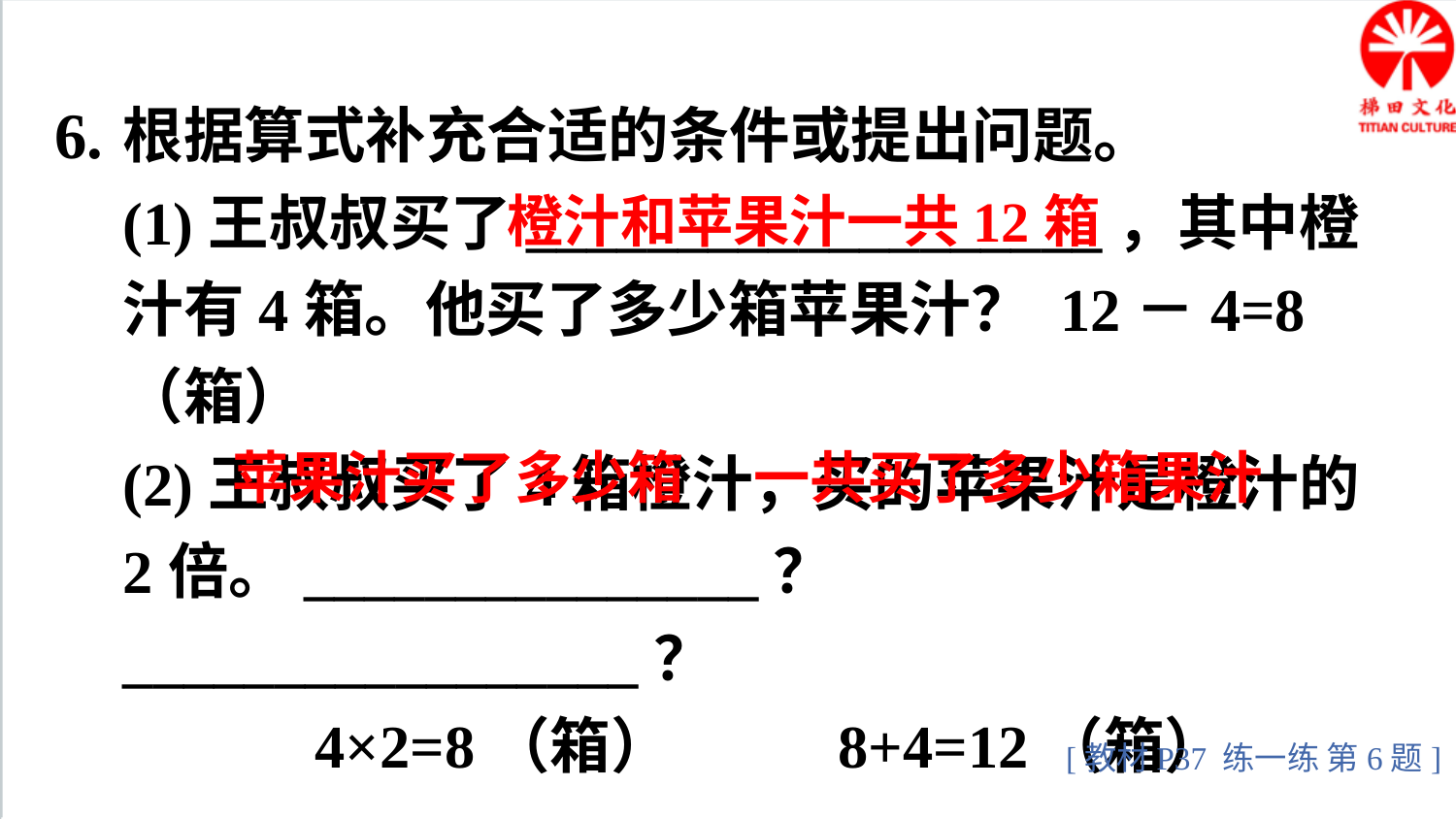

6.
根据算式补充合适的条件或提出问题。
(1)王叔叔买了___________________，其中橙汁有4箱。他买了多少箱苹果汁？ 12－4=8（箱）
(2)王叔叔买了4箱橙汁，买的苹果汁是橙汁的2倍。_______________？_________________？
 4×2=8（箱）           8+4=12（箱）
橙汁和苹果汁一共12箱
苹果汁买了多少箱
一共买了多少箱果汁
[教材P37 练一练 第6题]